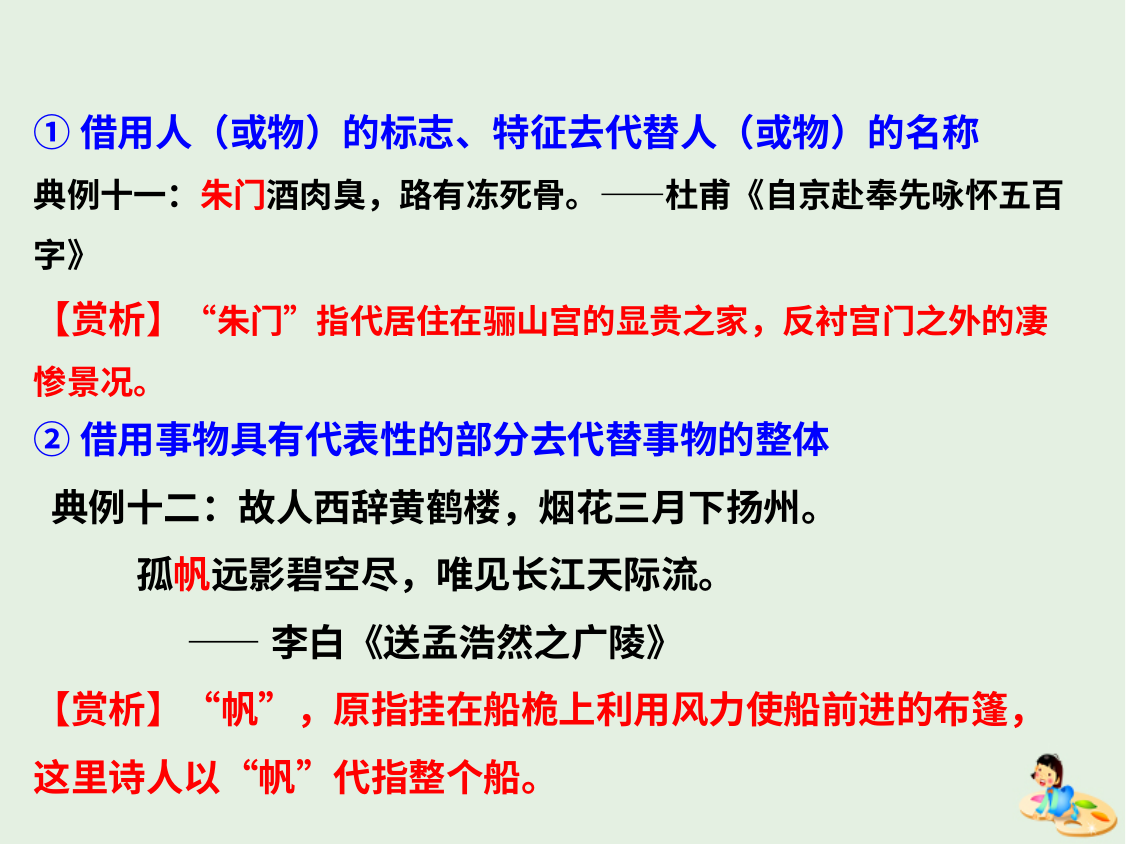

①借用人（或物）的标志、特征去代替人（或物）的名称
典例十一：朱门酒肉臭，路有冻死骨。——杜甫《自京赴奉先咏怀五百字》
【赏析】“朱门”指代居住在骊山宫的显贵之家，反衬宫门之外的凄惨景况。
②借用事物具有代表性的部分去代替事物的整体
 典例十二：故人西辞黄鹤楼，烟花三月下扬州。
           孤帆远影碧空尽，唯见长江天际流。
                  ——李白《送孟浩然之广陵》
【赏析】“帆”，原指挂在船桅上利用风力使船前进的布篷，这里诗人以“帆”代指整个船。